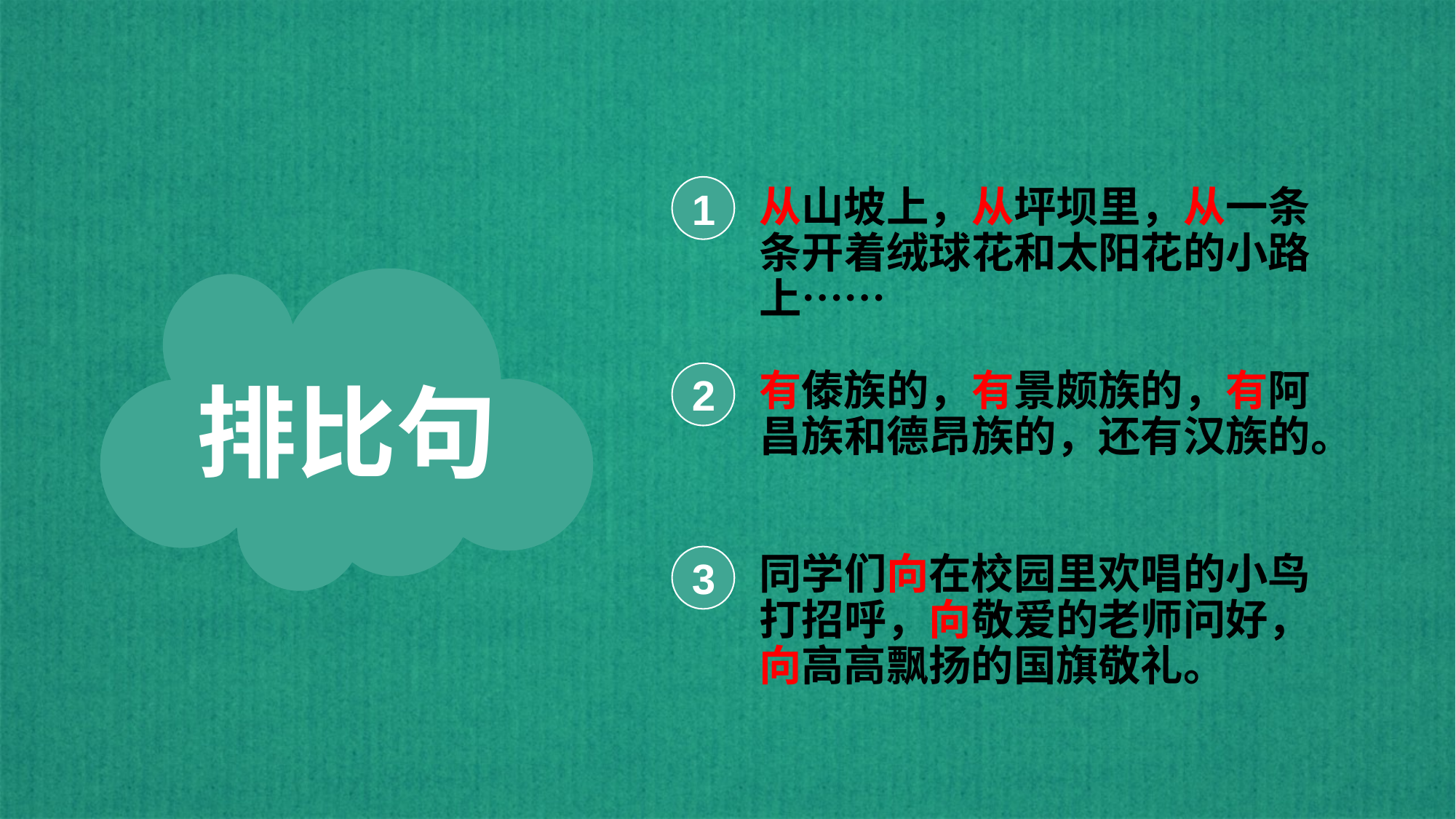

1
从山坡上，从坪坝里，从一条条开着绒球花和太阳花的小路上……

有傣族的，有景颇族的，有阿昌族和德昂族的，还有汉族的。

同学们向在校园里欢唱的小鸟打招呼，向敬爱的老师问好，向高高飘扬的国旗敬礼。

排比句

2
3